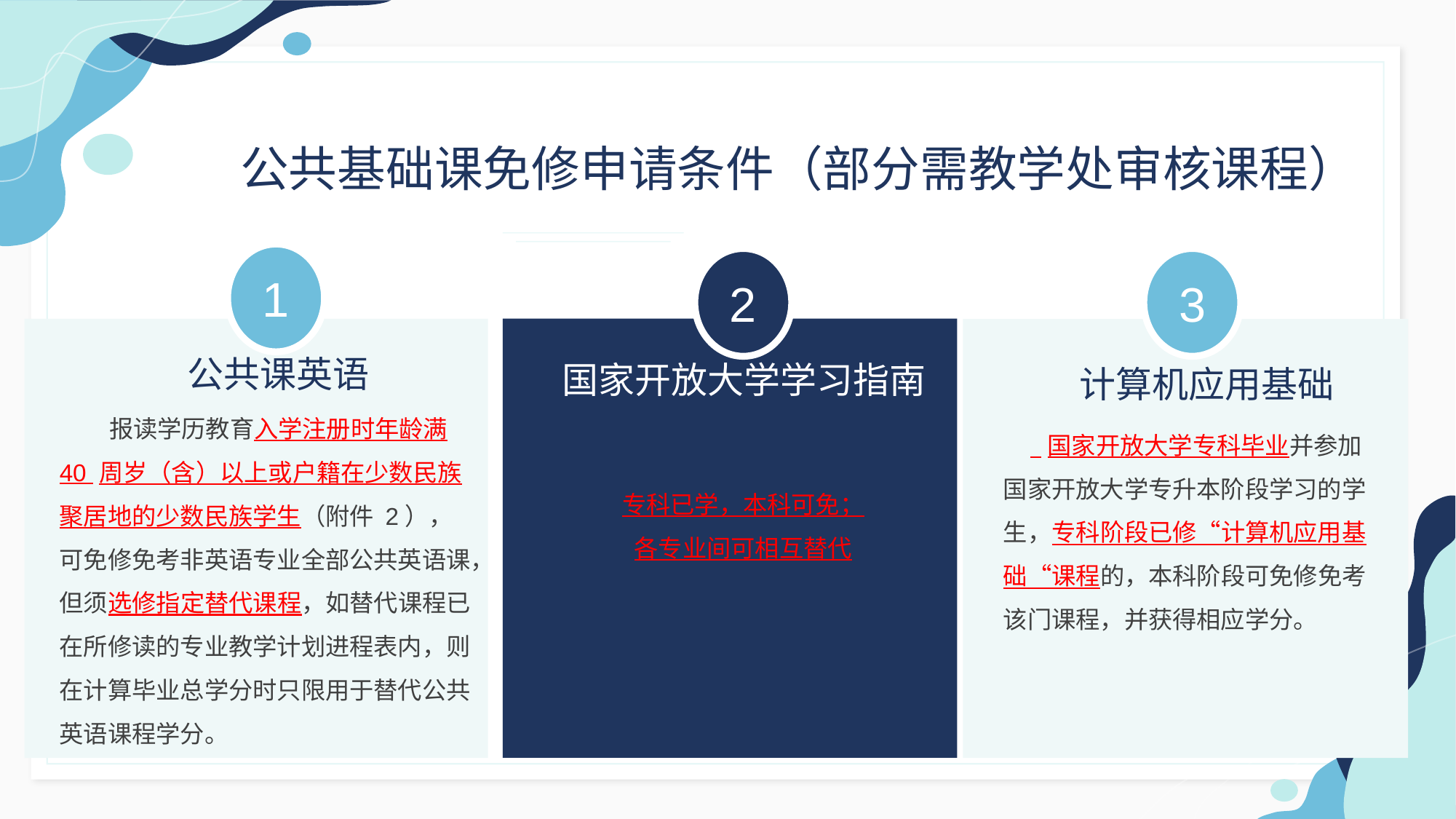

公共基础课免修申请条件（部分需教学处审核课程）
1
2

公共课英语
国家开放大学学习指南
        报读学历教育入学注册时年龄满 40 周岁（含）以上或户籍在少数民族聚居地的少数民族学生（附件 2），可免修免考非英语专业全部公共英语课，但须选修指定替代课程，如替代课程已在所修读的专业教学计划进程表内，则在计算毕业总学分时只限用于替代公共英语课程学分。

专科已学，本科可免；
各专业间可相互替代
3

计算机应用基础
       国家开放大学专科毕业并参加国家开放大学专升本阶段学习的学生，专科阶段已修“计算机应用基础“课程的，本科阶段可免修免考该门课程，并获得相应学分。